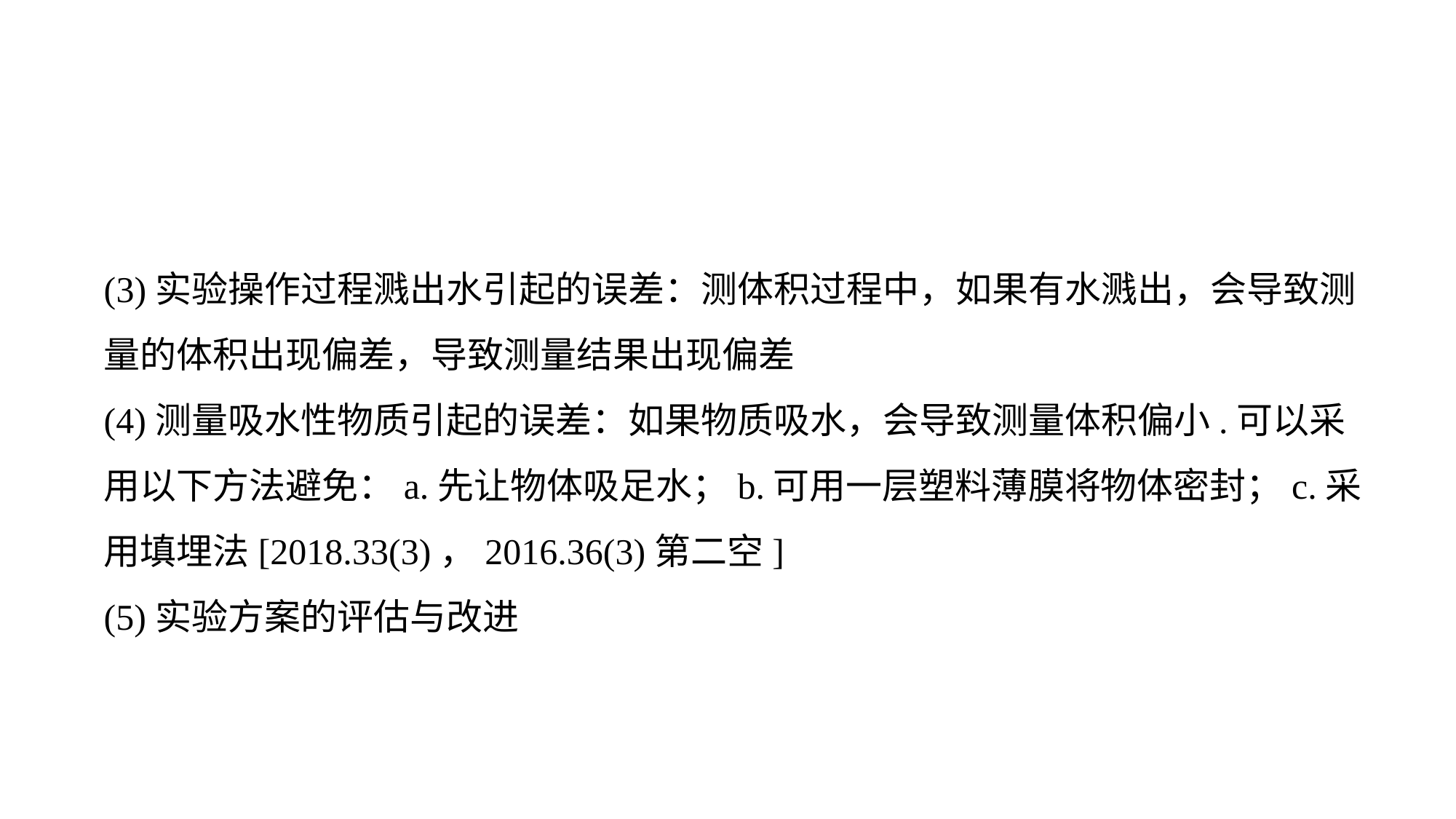

(3)实验操作过程溅出水引起的误差：测体积过程中，如果有水溅出，会导致测量的体积出现偏差，导致测量结果出现偏差
(4)测量吸水性物质引起的误差：如果物质吸水，会导致测量体积偏小.可以采用以下方法避免：a.先让物体吸足水；b.可用一层塑料薄膜将物体密封；c.采用填埋法[2018.33(3)，2016.36(3)第二空]
(5)实验方案的评估与改进